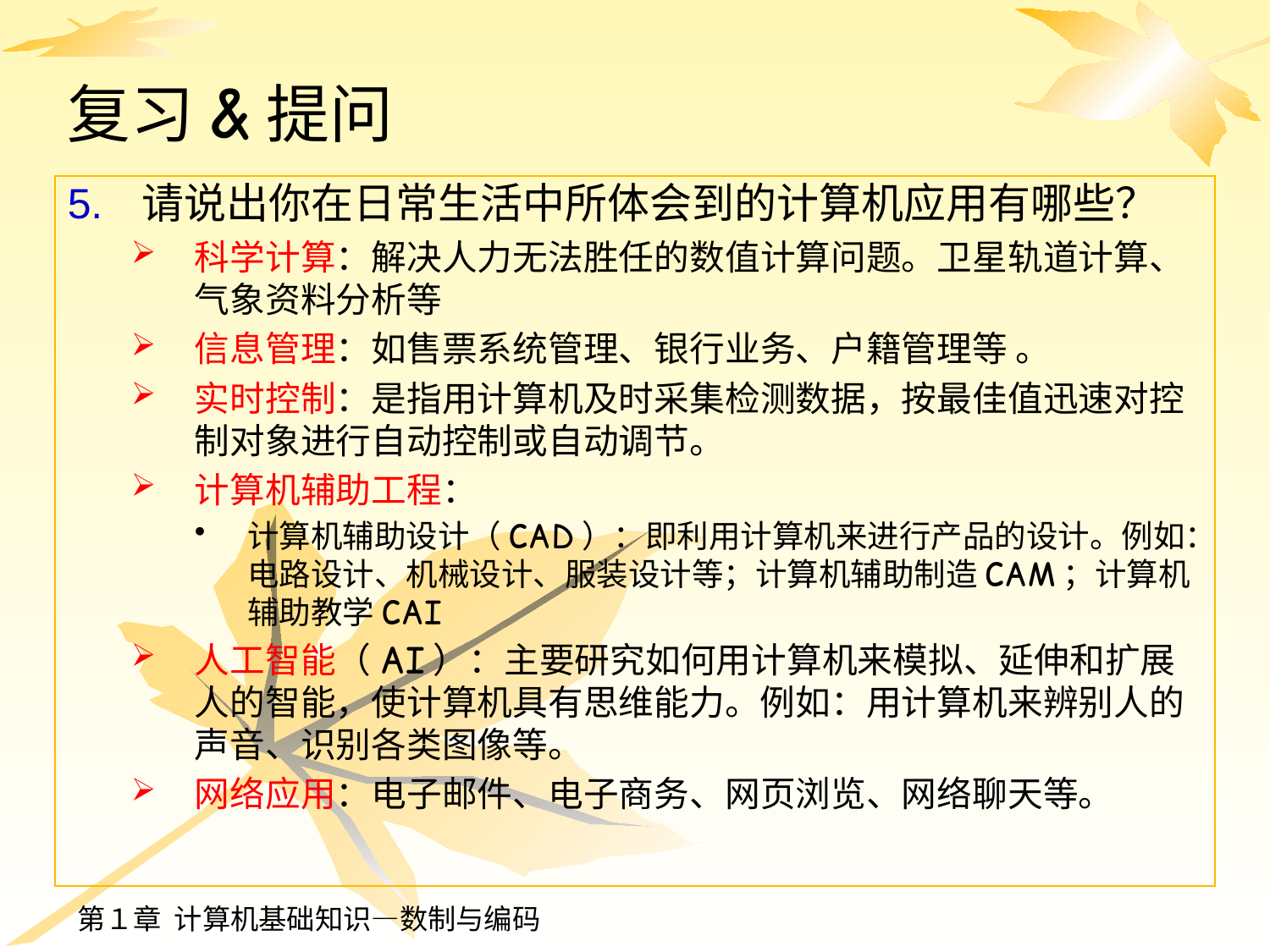

# 复习&提问
请说出你在日常生活中所体会到的计算机应用有哪些？
科学计算：解决人力无法胜任的数值计算问题。卫星轨道计算、气象资料分析等
信息管理：如售票系统管理、银行业务、户籍管理等 。
实时控制：是指用计算机及时采集检测数据，按最佳值迅速对控制对象进行自动控制或自动调节。
计算机辅助工程：
计算机辅助设计（CAD）：即利用计算机来进行产品的设计。例如：电路设计、机械设计、服装设计等；计算机辅助制造CAM；计算机辅助教学CAI
人工智能（AI）：主要研究如何用计算机来模拟、延伸和扩展人的智能，使计算机具有思维能力。例如：用计算机来辨别人的声音、识别各类图像等。
网络应用：电子邮件、电子商务、网页浏览、网络聊天等。